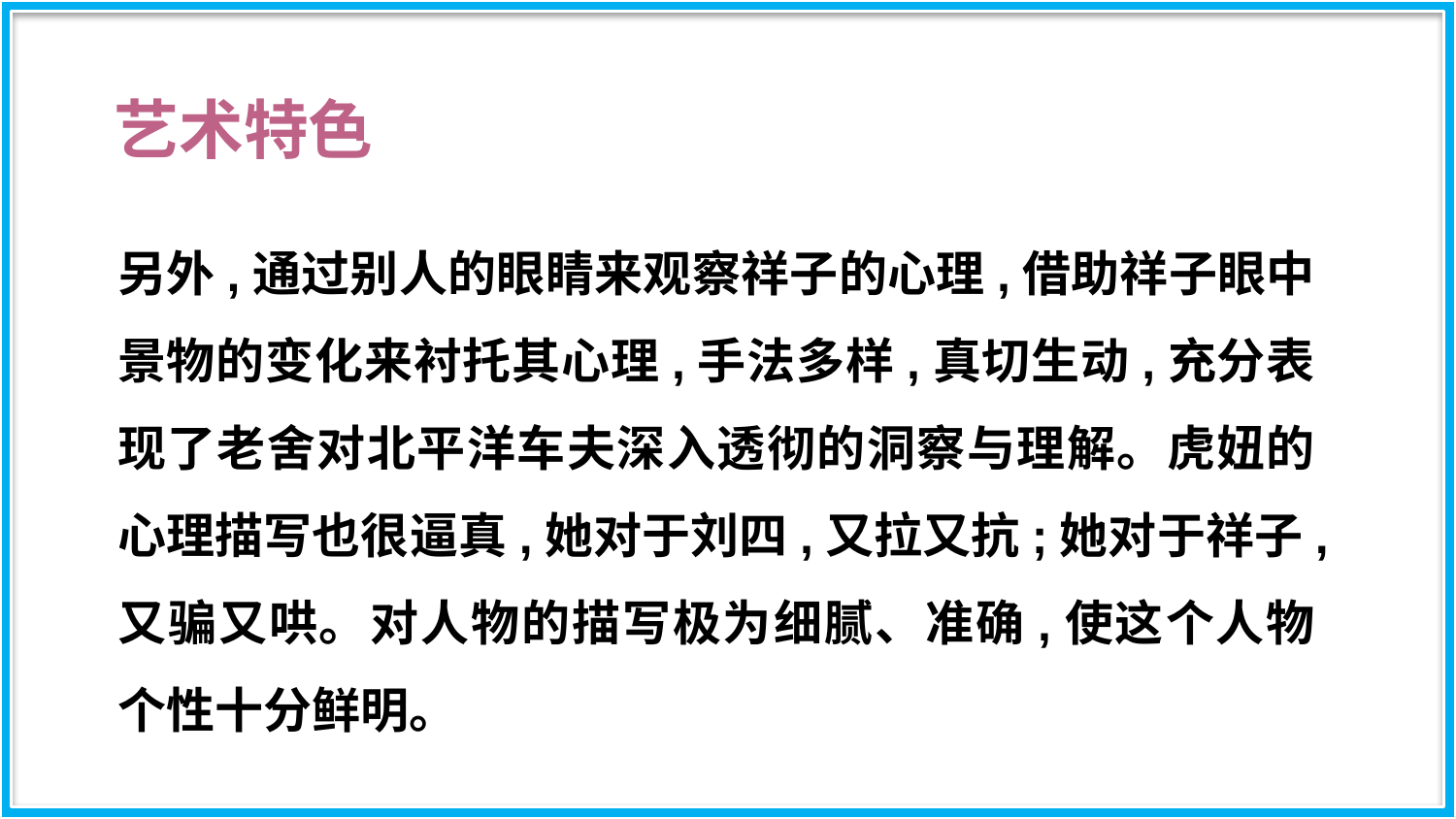

艺术特色
另外,通过别人的眼睛来观察祥子的心理,借助祥子眼中景物的变化来衬托其心理,手法多样,真切生动,充分表现了老舍对北平洋车夫深入透彻的洞察与理解。虎妞的心理描写也很逼真,她对于刘四,又拉又抗;她对于祥子,又骗又哄。对人物的描写极为细腻、准确,使这个人物个性十分鲜明。